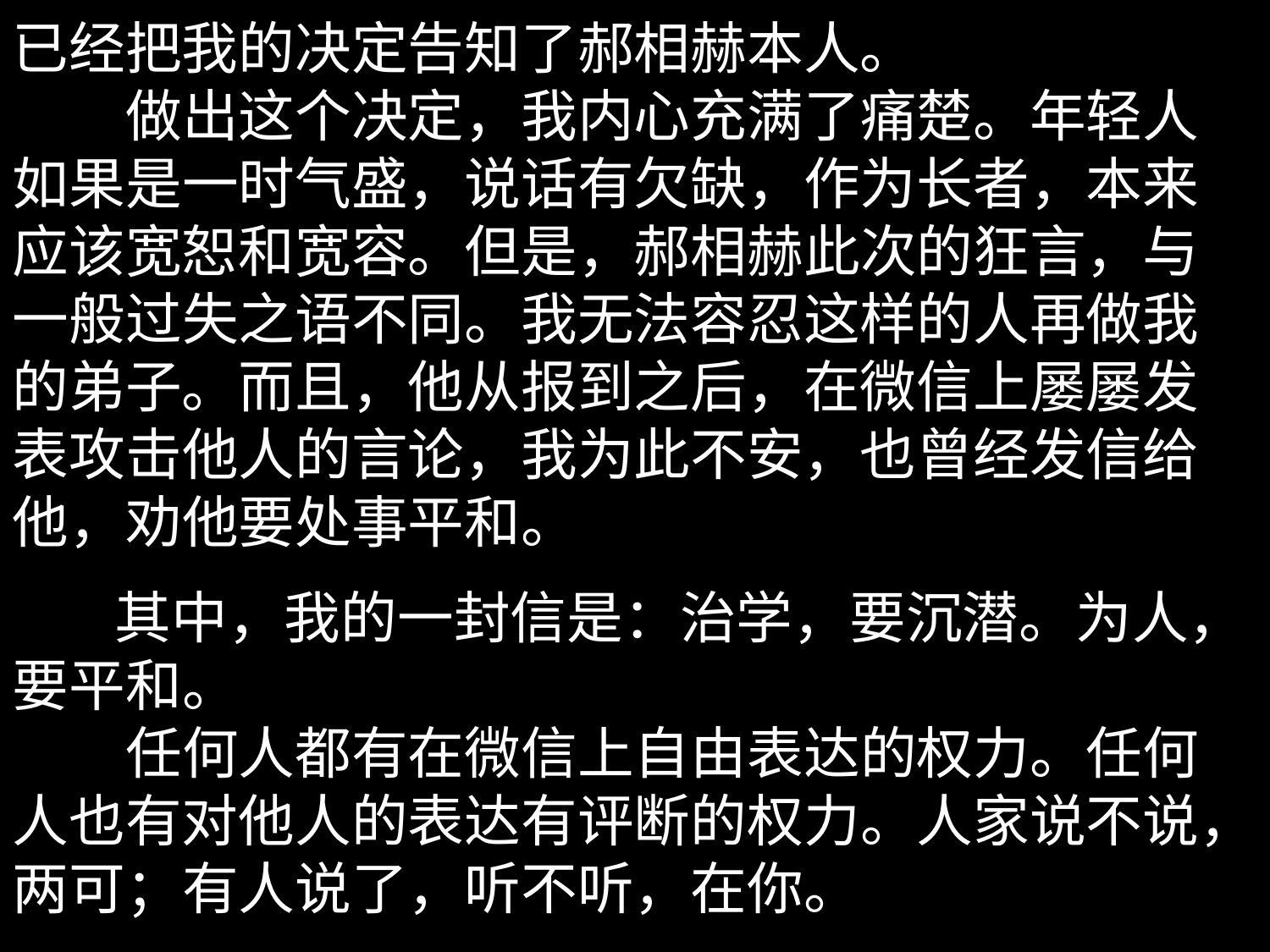

已经把我的决定告知了郝相赫本人。
　　做出这个决定，我内心充满了痛楚。年轻人如果是一时气盛，说话有欠缺，作为长者，本来应该宽恕和宽容。但是，郝相赫此次的狂言，与一般过失之语不同。我无法容忍这样的人再做我的弟子。而且，他从报到之后，在微信上屡屡发表攻击他人的言论，我为此不安，也曾经发信给他，劝他要处事平和。
       其中，我的一封信是：治学，要沉潜。为人，要平和。
　　任何人都有在微信上自由表达的权力。任何人也有对他人的表达有评断的权力。人家说不说，两可；有人说了，听不听，在你。